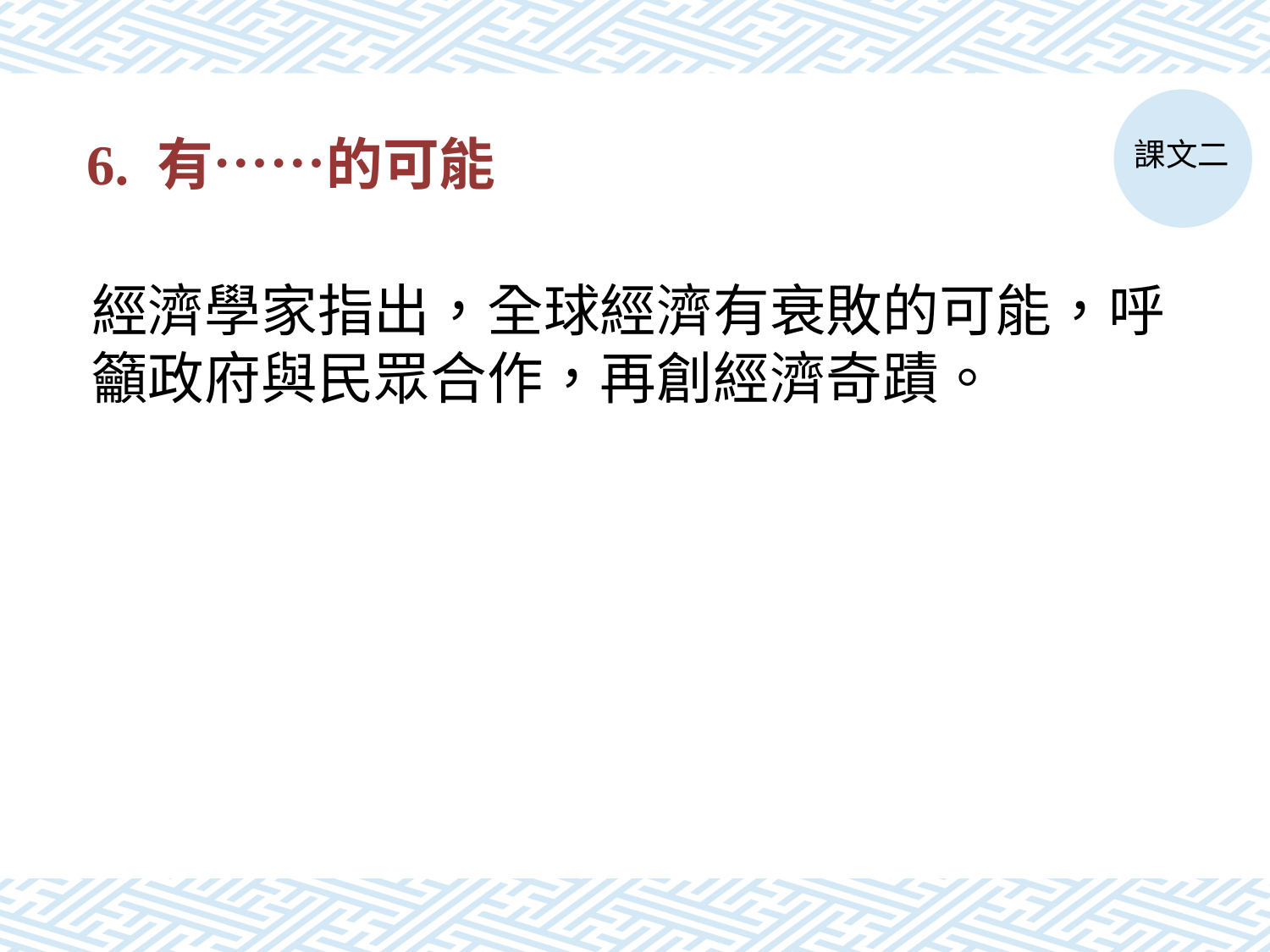

課文二
# 6. 有……的可能
經濟學家指出，全球經濟有衰敗的可能，呼籲政府與民眾合作，再創經濟奇蹟。